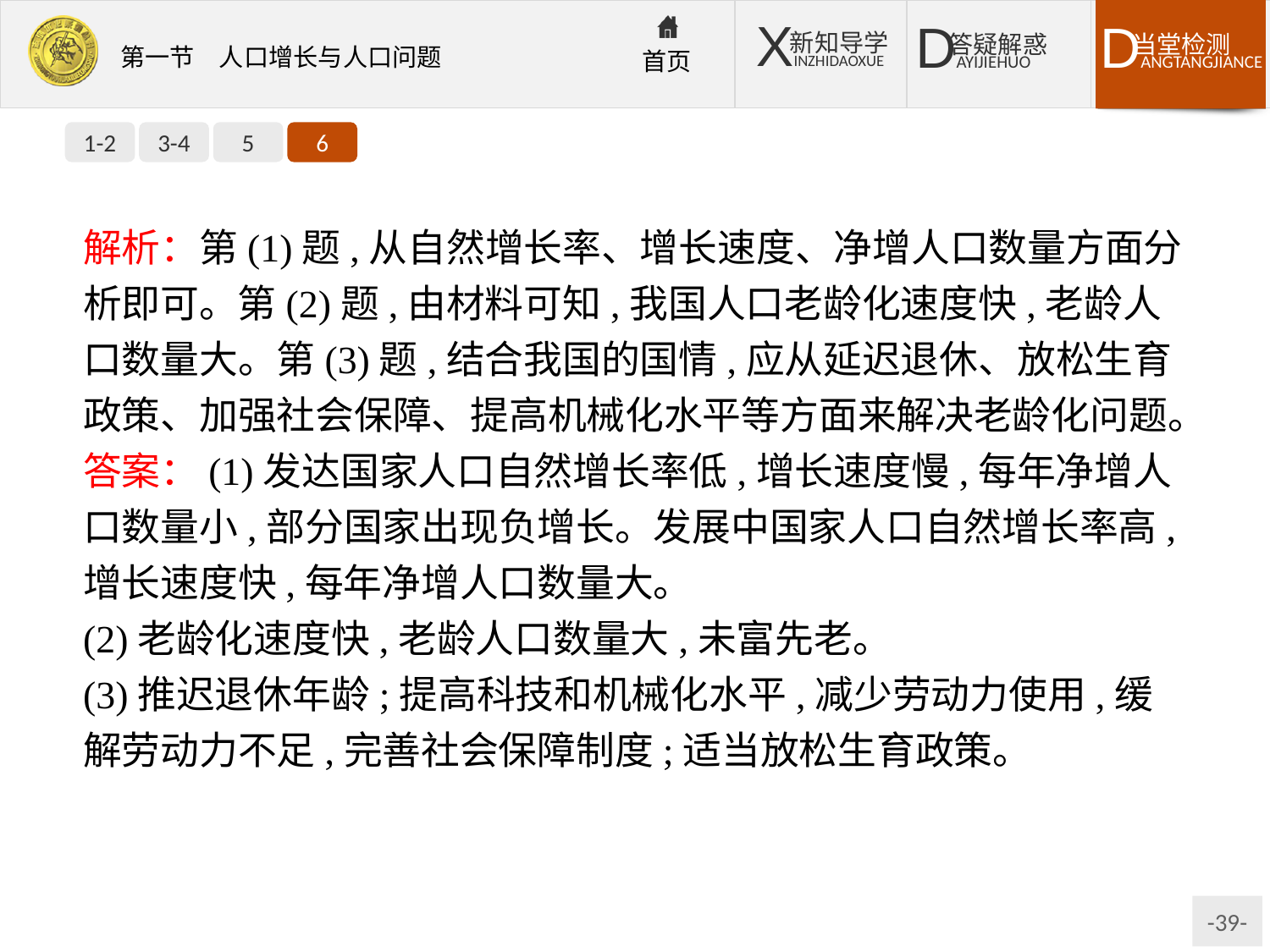

1-2
3-4
5
6
解析：第(1)题,从自然增长率、增长速度、净增人口数量方面分析即可。第(2)题,由材料可知,我国人口老龄化速度快,老龄人口数量大。第(3)题,结合我国的国情,应从延迟退休、放松生育政策、加强社会保障、提高机械化水平等方面来解决老龄化问题。
答案：(1)发达国家人口自然增长率低,增长速度慢,每年净增人口数量小,部分国家出现负增长。发展中国家人口自然增长率高,增长速度快,每年净增人口数量大。
(2)老龄化速度快,老龄人口数量大,未富先老。
(3)推迟退休年龄;提高科技和机械化水平,减少劳动力使用,缓解劳动力不足,完善社会保障制度;适当放松生育政策。